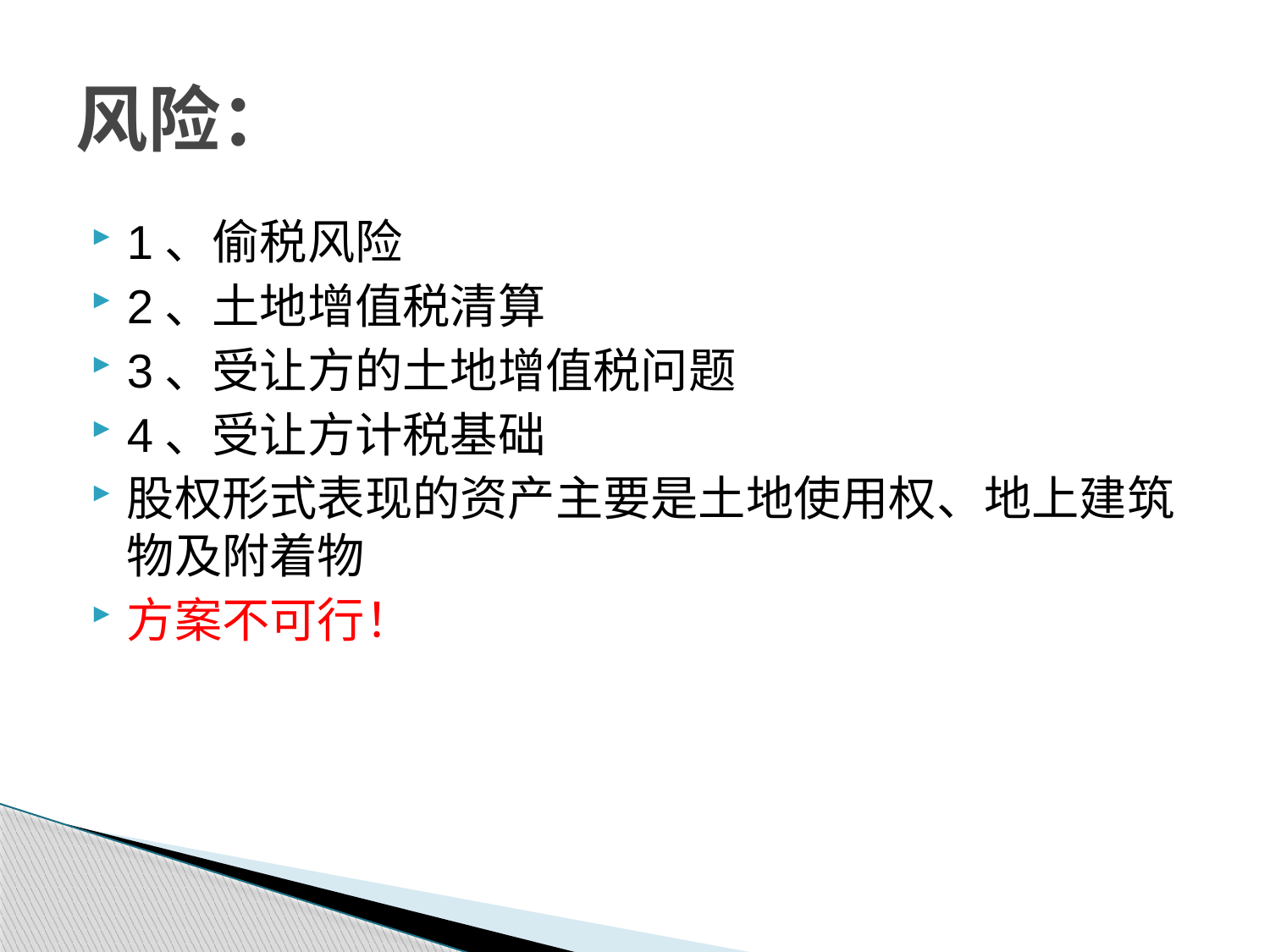

# 风险：
1、偷税风险
2、土地增值税清算
3、受让方的土地增值税问题
4、受让方计税基础
股权形式表现的资产主要是土地使用权、地上建筑物及附着物
方案不可行！